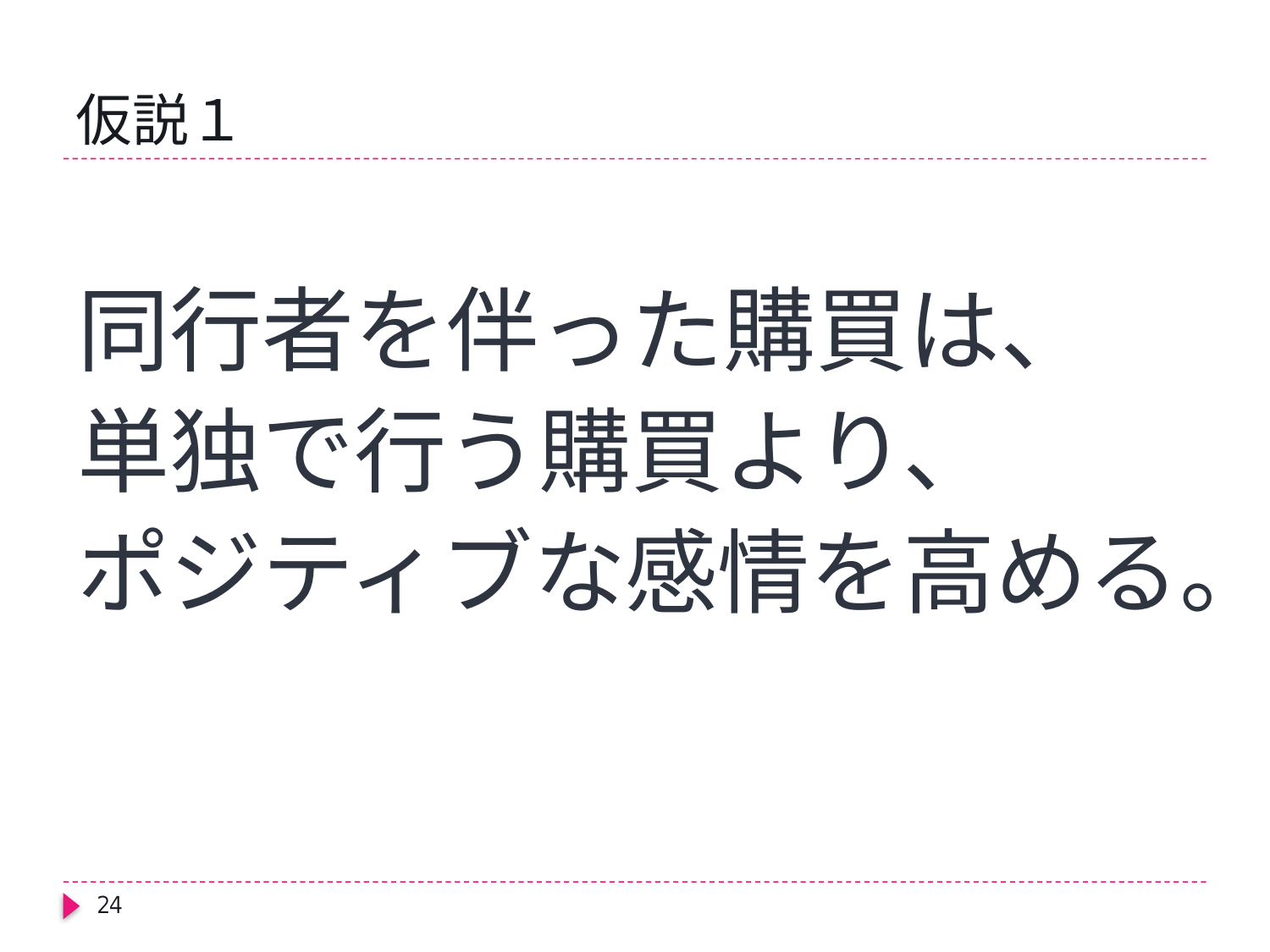

# 仮説１
同行者を伴った購買は、
単独で行う購買より、
ポジティブな感情を高める。
24